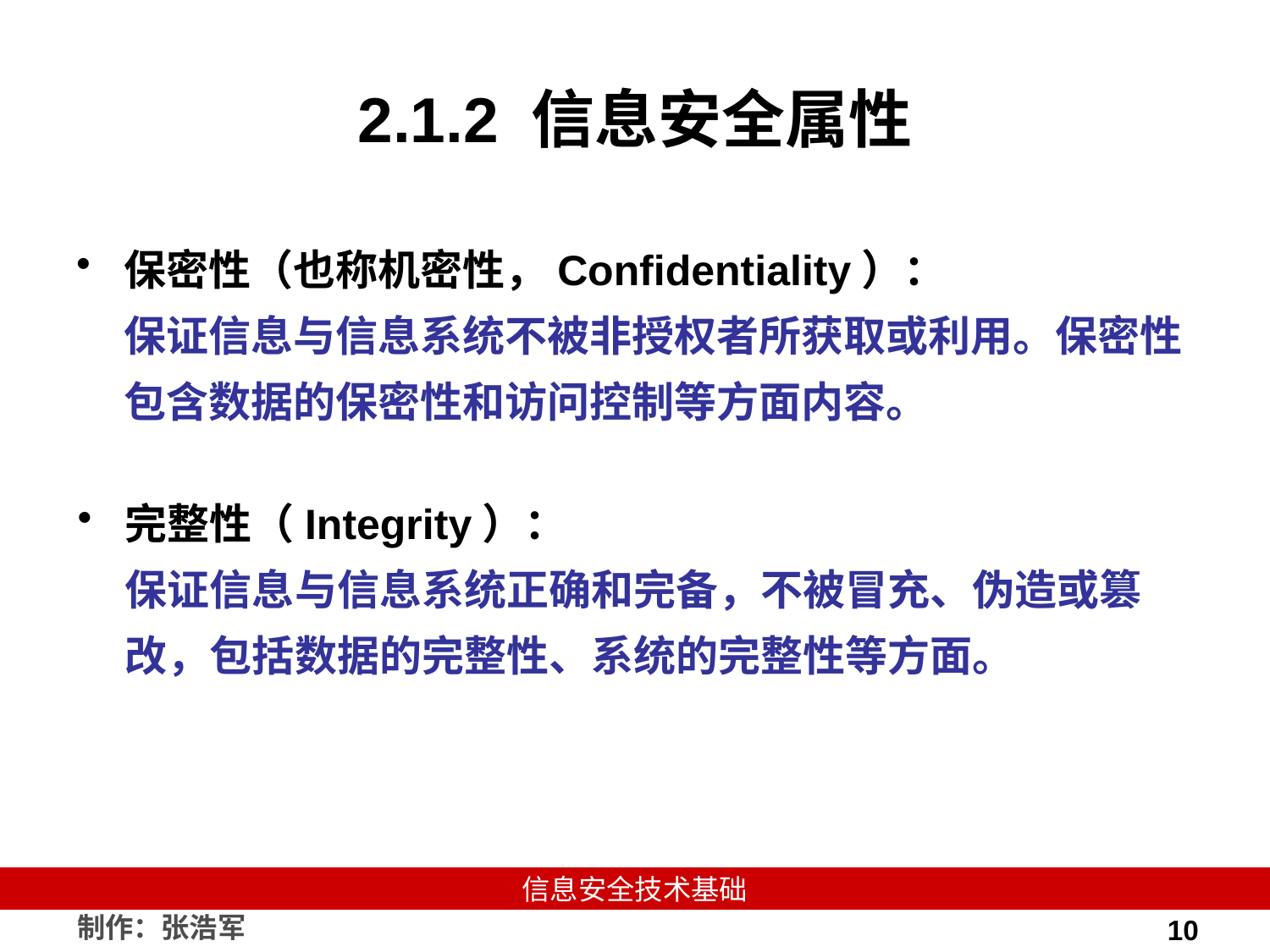

# 2.1.2 信息安全属性
保密性（也称机密性，Confidentiality）：
保证信息与信息系统不被非授权者所获取或利用。保密性包含数据的保密性和访问控制等方面内容。
完整性（Integrity）：
保证信息与信息系统正确和完备，不被冒充、伪造或篡改，包括数据的完整性、系统的完整性等方面。
10